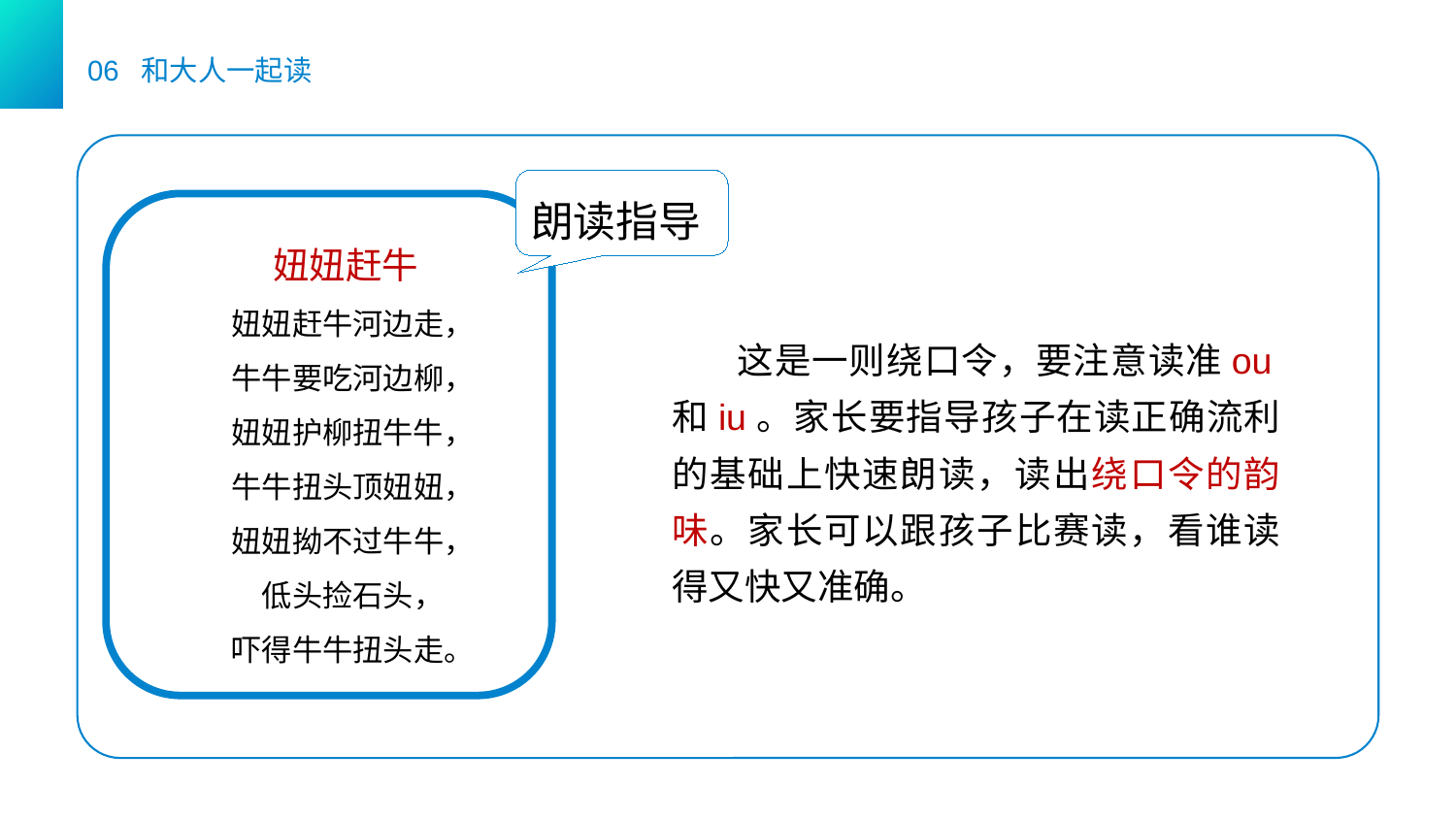

06  和大人一起读

朗读指导
   妞妞赶牛
      妞妞赶牛河边走，
      牛牛要吃河边柳，
      妞妞护柳扭牛牛，
      牛牛扭头顶妞妞，
      妞妞拗不过牛牛，
      低头捡石头，
      吓得牛牛扭头走。
      这是一则绕口令，要注意读准ou和iu。家长要指导孩子在读正确流利的基础上快速朗读，读出绕口令的韵味。家长可以跟孩子比赛读，看谁读得又快又准确。